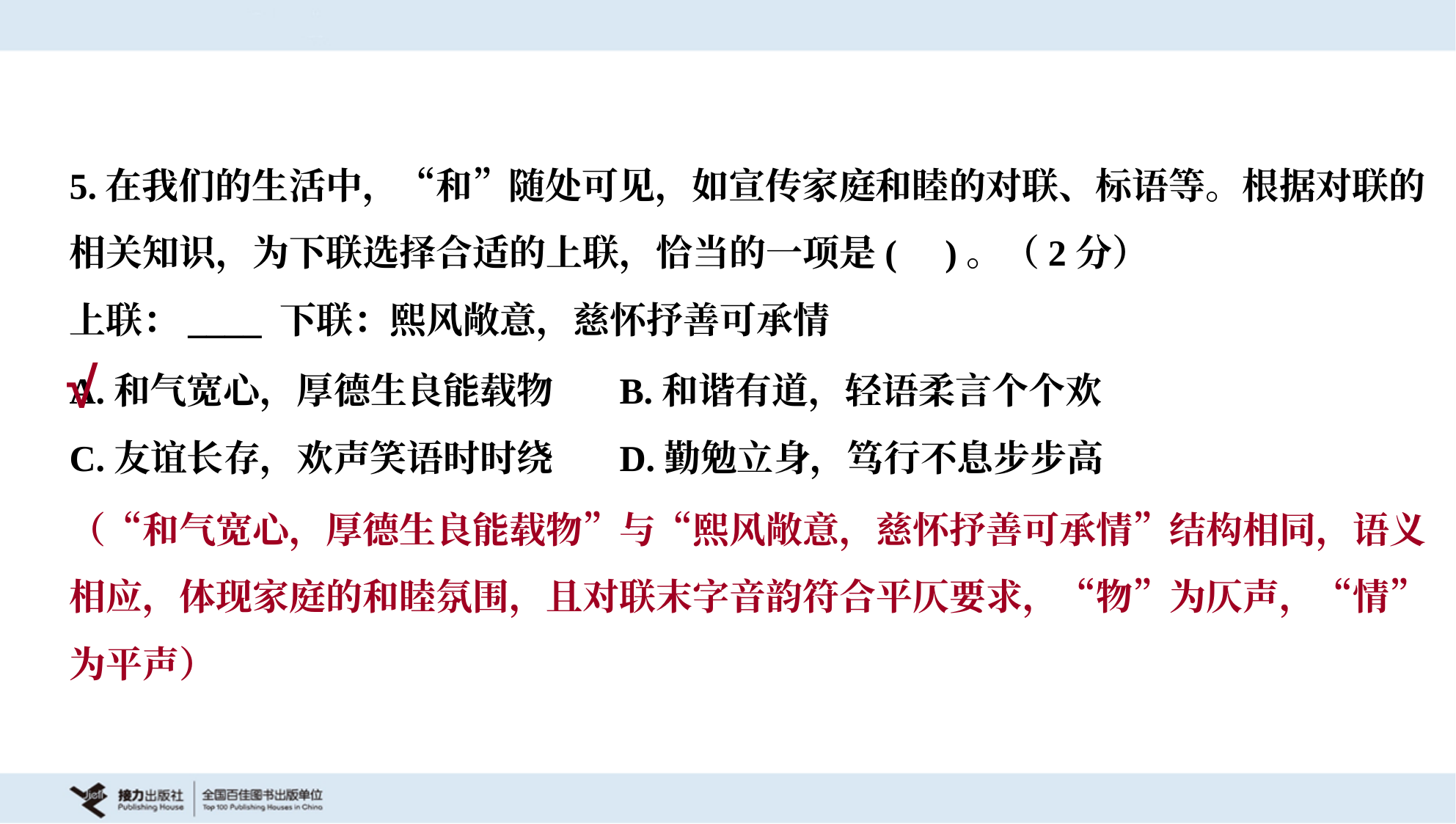

5.在我们的生活中，“和”随处可见，如宣传家庭和睦的对联、标语等。根据对联的
相关知识，为下联选择合适的上联，恰当的一项是(     )。（2分）
上联：____ 下联：熙风敞意，慈怀抒善可承情
A.和气宽心，厚德生良能载物	B.和谐有道，轻语柔言个个欢
C.友谊长存，欢声笑语时时绕	D.勤勉立身，笃行不息步步高
√
（“和气宽心，厚德生良能载物”与“熙风敞意，慈怀抒善可承情”结构相同，语义
相应，体现家庭的和睦氛围，且对联末字音韵符合平仄要求，“物”为仄声，“情”
为平声）